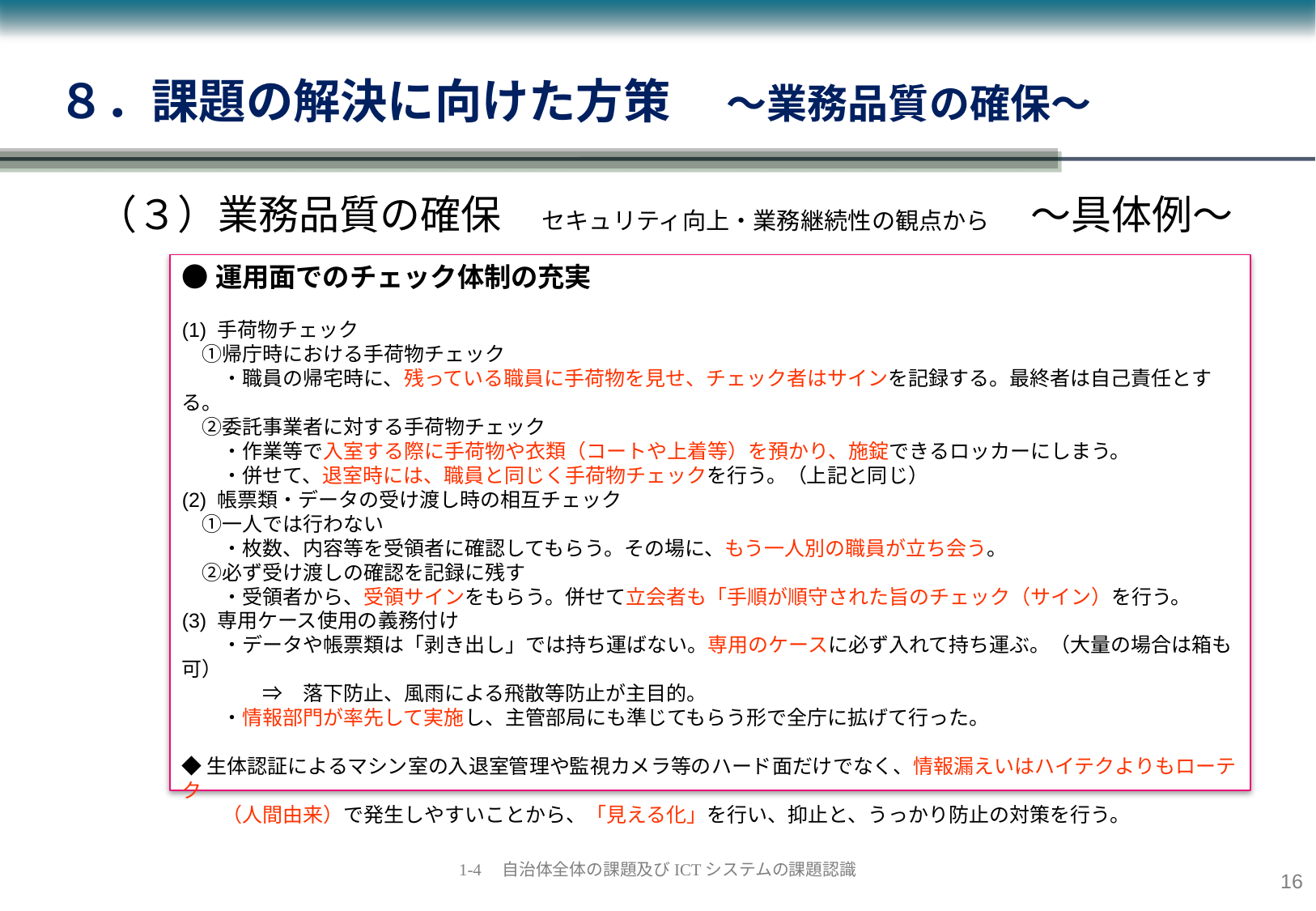

８．課題の解決に向けた方策　 ～業務品質の確保～
（３）業務品質の確保　セキュリティ向上・業務継続性の観点から　～具体例～

●運用面でのチェック体制の充実

(1) 手荷物チェック
　①帰庁時における手荷物チェック
　　・職員の帰宅時に、残っている職員に手荷物を見せ、チェック者はサインを記録する。最終者は自己責任とする。
　②委託事業者に対する手荷物チェック
　　・作業等で入室する際に手荷物や衣類（コートや上着等）を預かり、施錠できるロッカーにしまう。
　　・併せて、退室時には、職員と同じく手荷物チェックを行う。（上記と同じ）
(2) 帳票類・データの受け渡し時の相互チェック
　①一人では行わない
　　・枚数、内容等を受領者に確認してもらう。その場に、もう一人別の職員が立ち会う。
　②必ず受け渡しの確認を記録に残す
　　・受領者から、受領サインをもらう。併せて立会者も「手順が順守された旨のチェック（サイン）を行う。
(3) 専用ケース使用の義務付け
　　・データや帳票類は「剥き出し」では持ち運ばない。専用のケースに必ず入れて持ち運ぶ。（大量の場合は箱も可）
　　　　⇒　落下防止、風雨による飛散等防止が主目的。
　　・情報部門が率先して実施し、主管部局にも準じてもらう形で全庁に拡げて行った。

◆生体認証によるマシン室の入退室管理や監視カメラ等のハード面だけでなく、情報漏えいはハイテクよりもローテク
　　（人間由来）で発生しやすいことから、「見える化」を行い、抑止と、うっかり防止の対策を行う。
16
1-4　自治体全体の課題及びICTシステムの課題認識